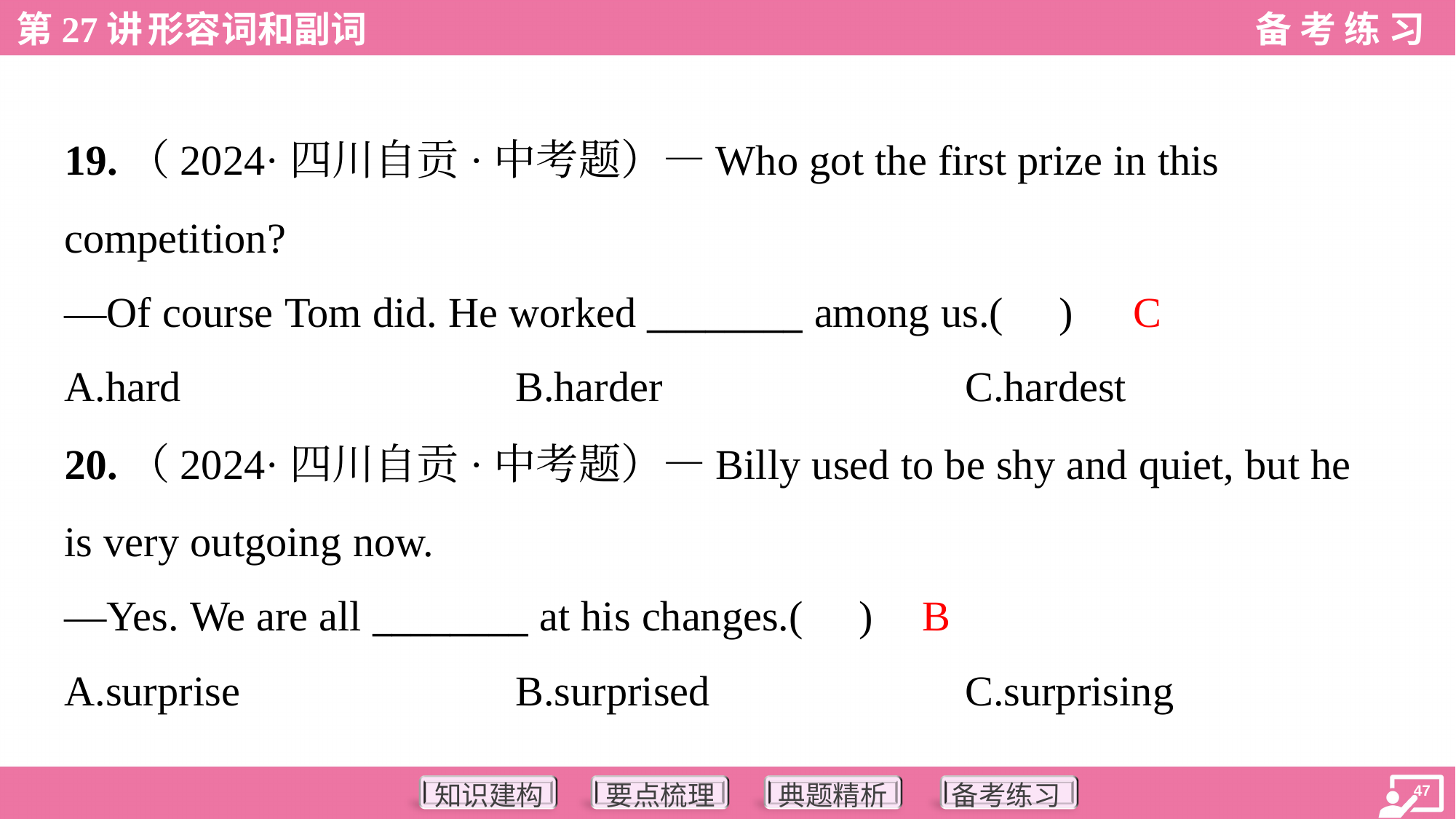

19.（2024·四川自贡·中考题）—Who got the first prize in this
competition?
—Of course Tom did. He worked ________ among us.(     )
C
A.hard	B.harder	C.hardest
20.（2024·四川自贡·中考题）—Billy used to be shy and quiet, but he
is very outgoing now.
—Yes. We are all ________ at his changes.(     )
B
A.surprise	B.surprised	C.surprising